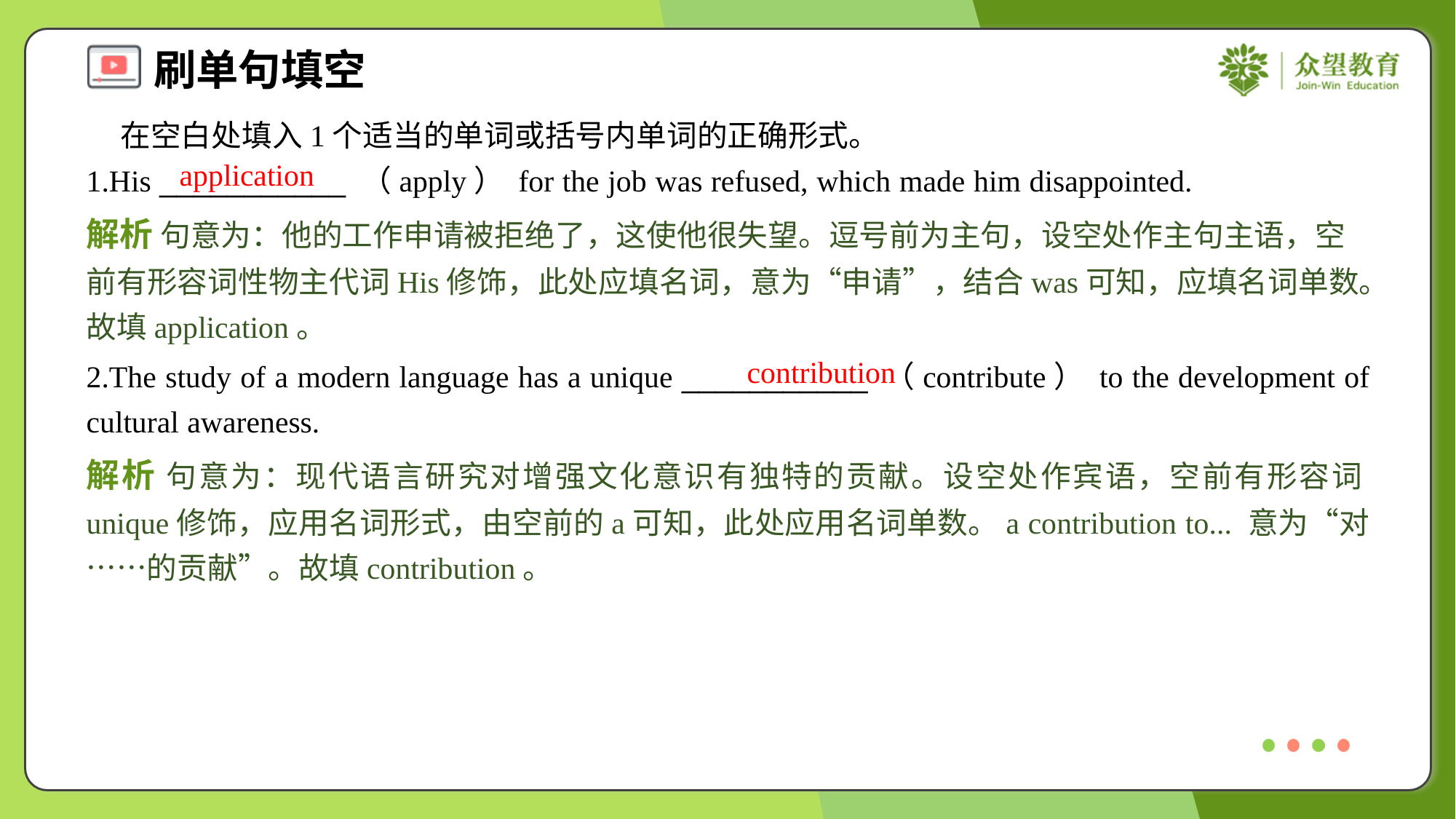

在空白处填入1个适当的单词或括号内单词的正确形式。
1.His ___________ （apply） for the job was refused, which made him disappointed.
application
解析 句意为：他的工作申请被拒绝了，这使他很失望。逗号前为主句，设空处作主句主语，空前有形容词性物主代词His修饰，此处应填名词，意为“申请”，结合was可知，应填名词单数。故填application。
contribution
2.The study of a modern language has a unique ___________ （contribute） to the development of cultural awareness.
解析 句意为：现代语言研究对增强文化意识有独特的贡献。设空处作宾语，空前有形容词unique修饰，应用名词形式，由空前的a可知，此处应用名词单数。a contribution to... 意为“对……的贡献”。故填contribution。